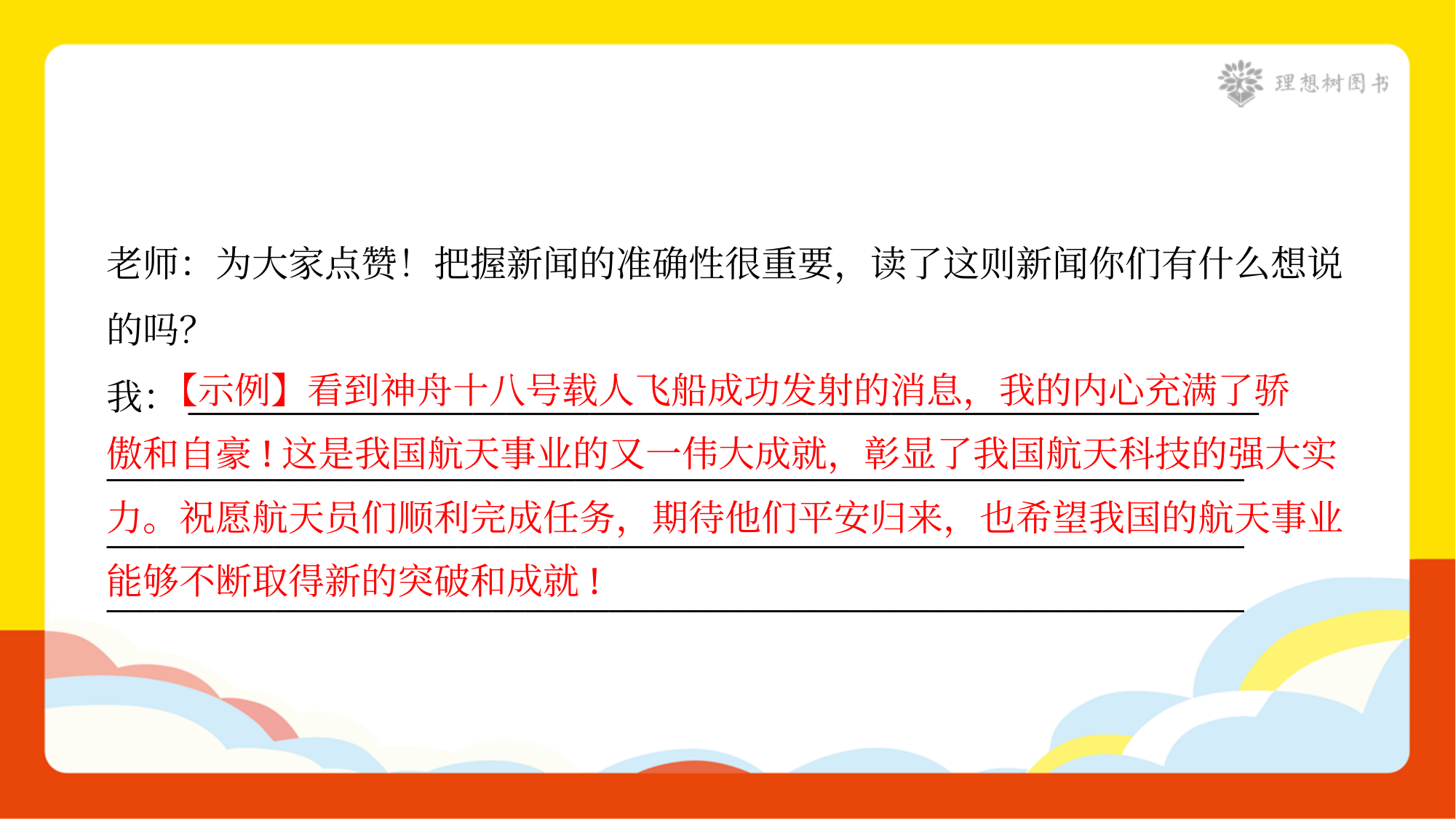

老师：为大家点赞！把握新闻的准确性很重要，读了这则新闻你们有什么想说
的吗？
我：________________________________________________________________
____________________________________________________________________
____________________________________________________________________
____________________________________________________________________
     【示例】看到神舟十八号载人飞船成功发射的消息，我的内心充满了骄
傲和自豪!这是我国航天事业的又一伟大成就，彰显了我国航天科技的强大实
力。祝愿航天员们顺利完成任务，期待他们平安归来，也希望我国的航天事业
能够不断取得新的突破和成就!